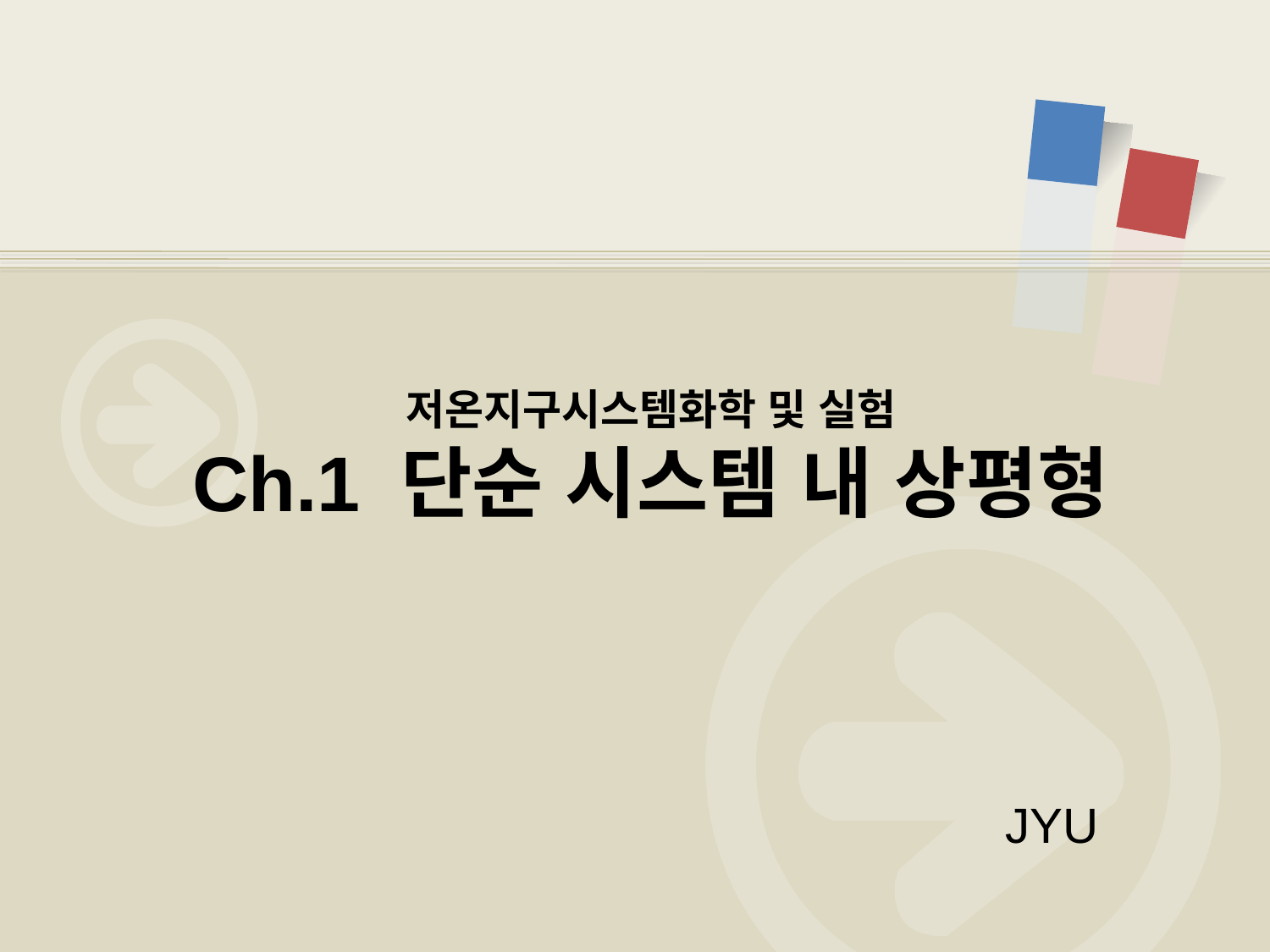

# 저온지구시스템화학 및 실험 Ch.1 단순 시스템 내 상평형
JYU